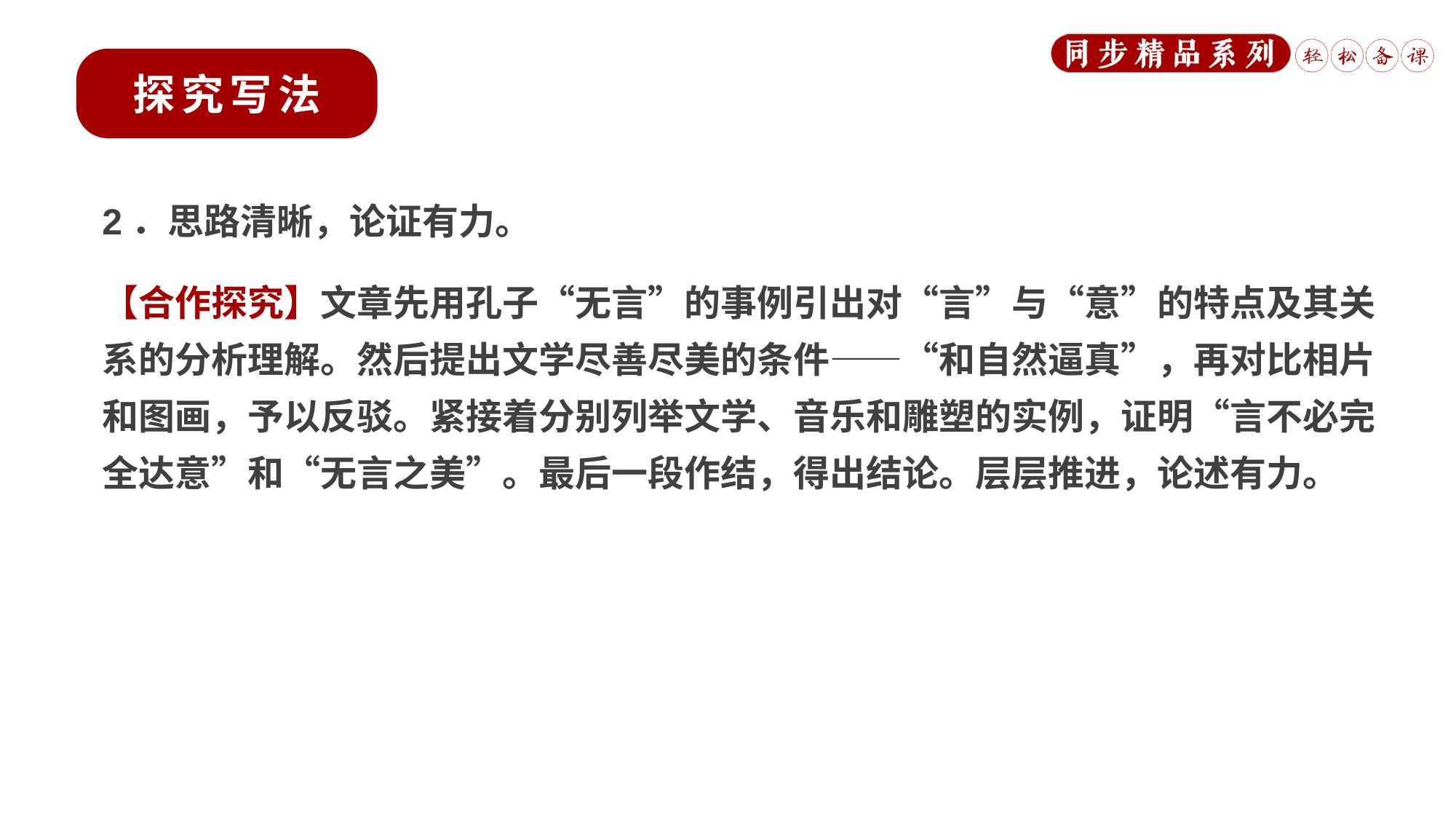

2．思路清晰，论证有力。
【合作探究】文章先用孔子“无言”的事例引出对“言”与“意”的特点及其关系的分析理解。然后提出文学尽善尽美的条件——“和自然逼真”，再对比相片和图画，予以反驳。紧接着分别列举文学、音乐和雕塑的实例，证明“言不必完全达意”和“无言之美”。最后一段作结，得出结论。层层推进，论述有力。